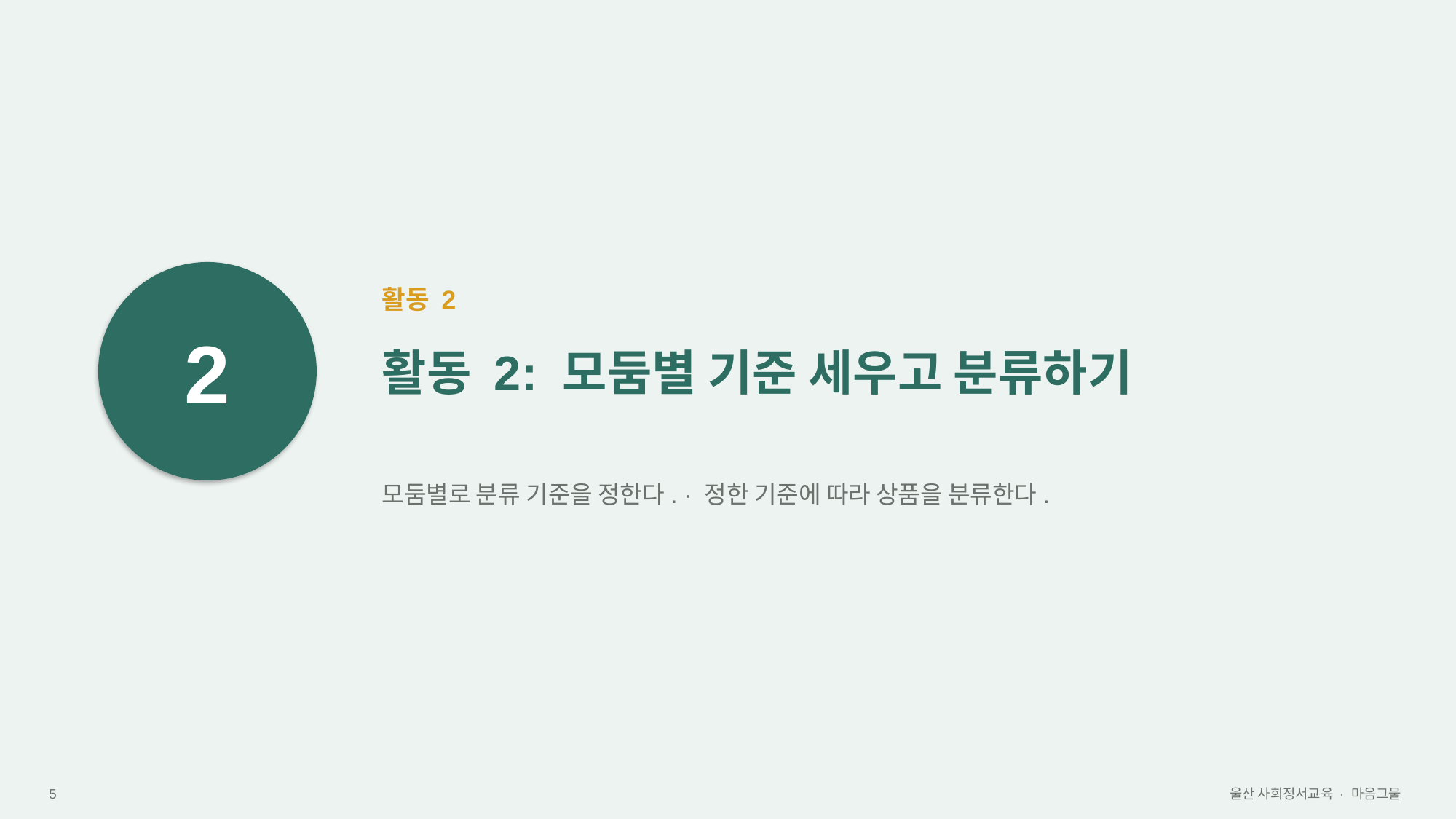

2
활동 2
활동 2: 모둠별 기준 세우고 분류하기
모둠별로 분류 기준을 정한다. · 정한 기준에 따라 상품을 분류한다.
5
울산 사회정서교육 · 마음그물